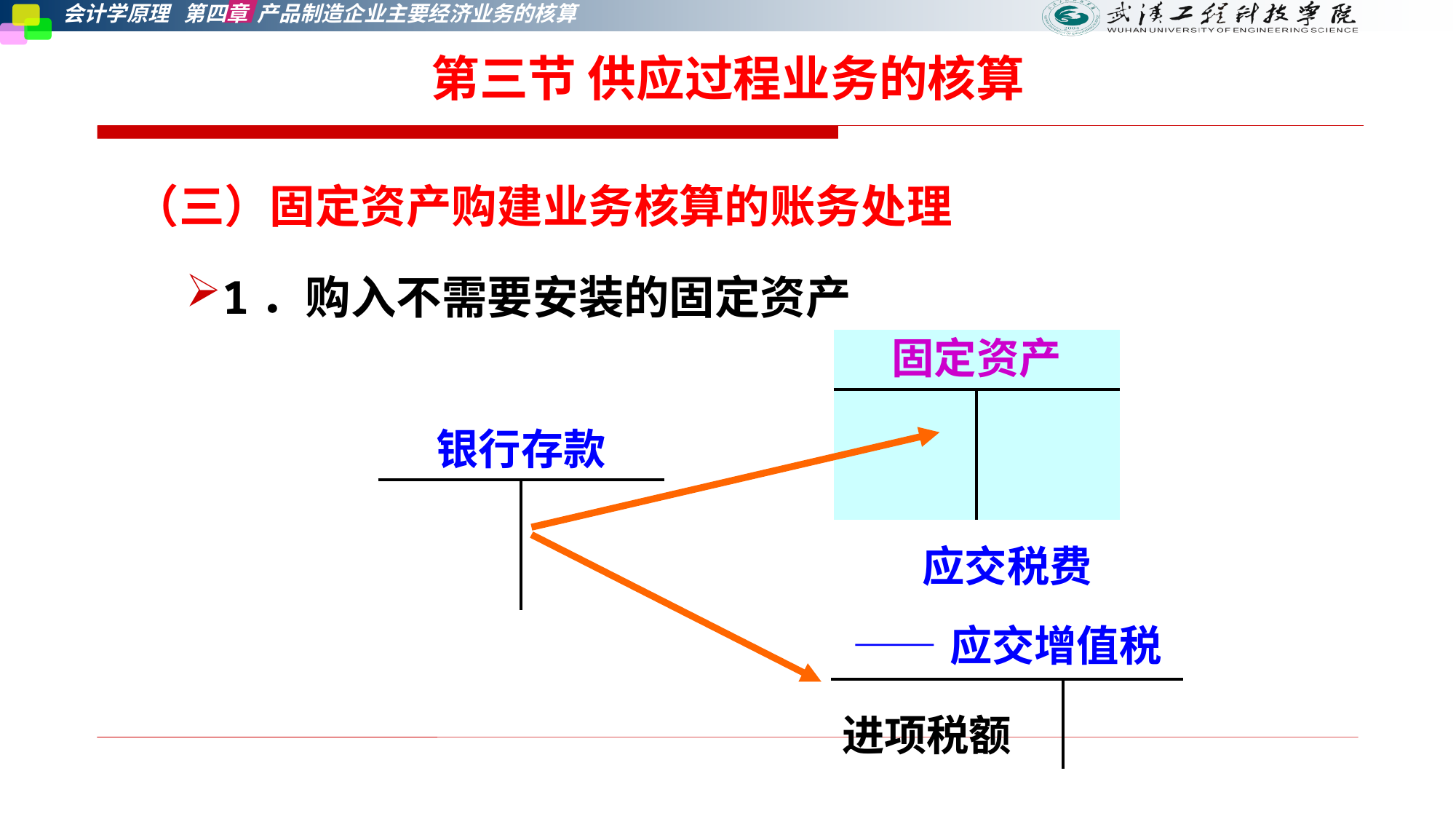

第三节 供应过程业务的核算
（三）固定资产购建业务核算的账务处理
1．购入不需要安装的固定资产

| 固定资产 |  |
| --- | --- |
|  |  |
| 银行存款 |  |
| --- | --- |
|  |  |

| 应交税费 ——应交增值税 |  |
| --- | --- |
| 进项税额 |  |